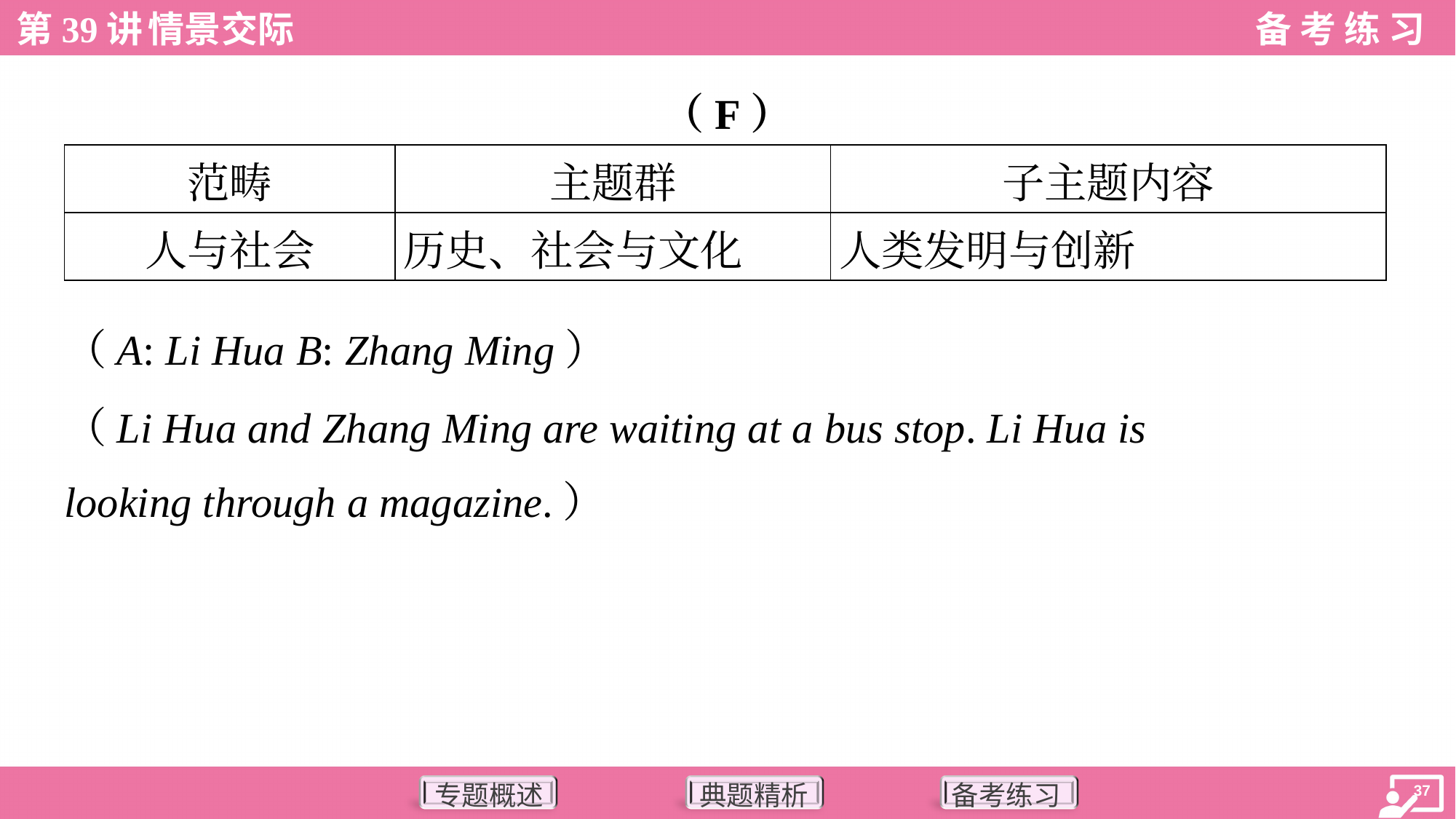

（F）
| 范畴 | 主题群 | 子主题内容 |
| --- | --- | --- |
| 人与社会 | 历史、社会与文化 | 人类发明与创新 |
（A: Li Hua B: Zhang Ming）
（Li Hua and Zhang Ming are waiting at a bus stop. Li Hua is
looking through a magazine.）